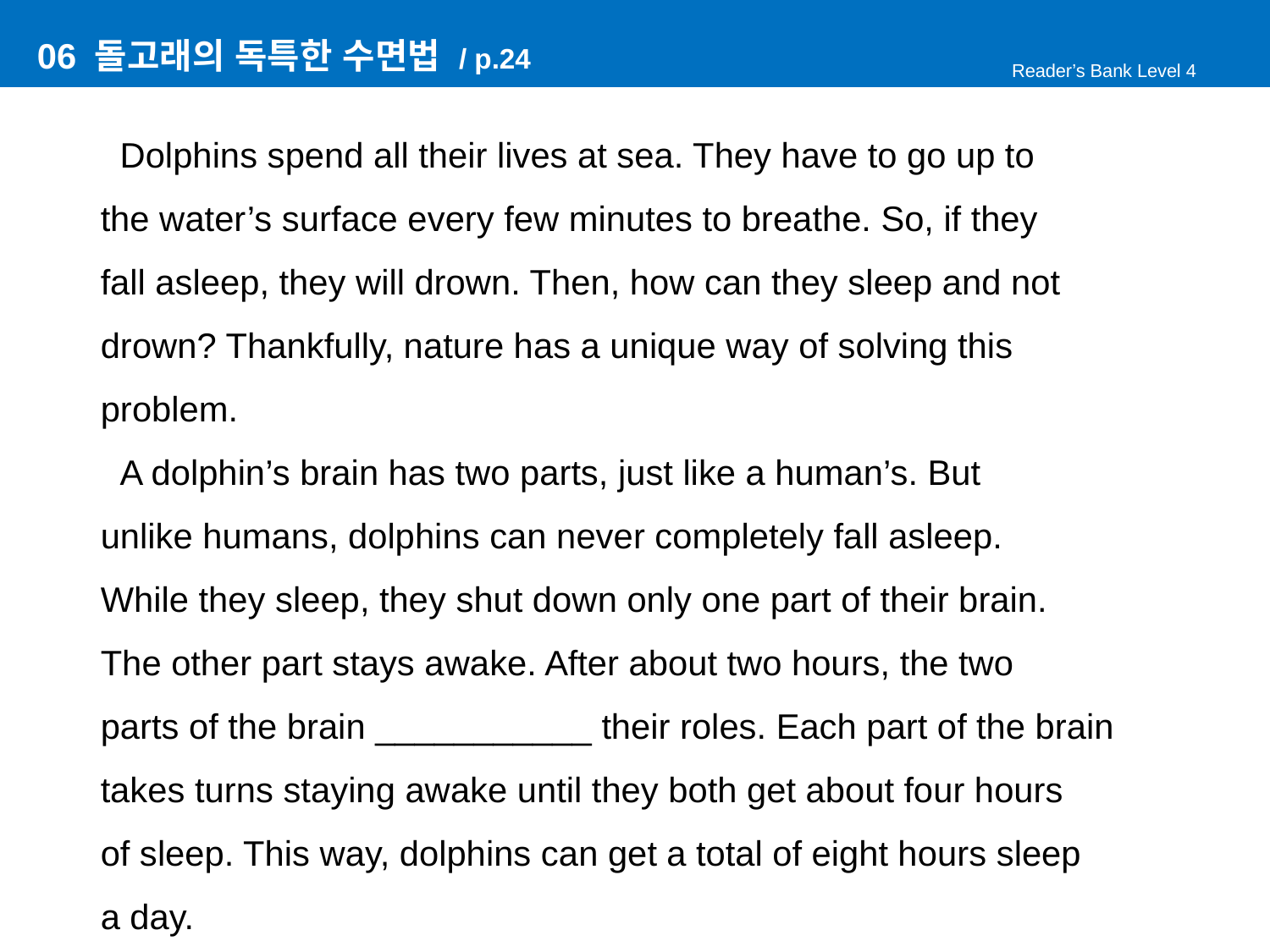

# 06 돌고래의 독특한 수면법 / p.24
Reader’s Bank Level 4

  Dolphins spend all their lives at sea. They have to go up to
the water’s surface every few minutes to breathe. So, if they
fall asleep, they will drown. Then, how can they sleep and not
drown? Thankfully, nature has a unique way of solving this
problem.
  A dolphin’s brain has two parts, just like a human’s. But
unlike humans, dolphins can never completely fall asleep.
While they sleep, they shut down only one part of their brain.
The other part stays awake. After about two hours, the two
parts of the brain ___________ their roles. Each part of the brain
takes turns staying awake until they both get about four hours
of sleep. This way, dolphins can get a total of eight hours sleep
a day.